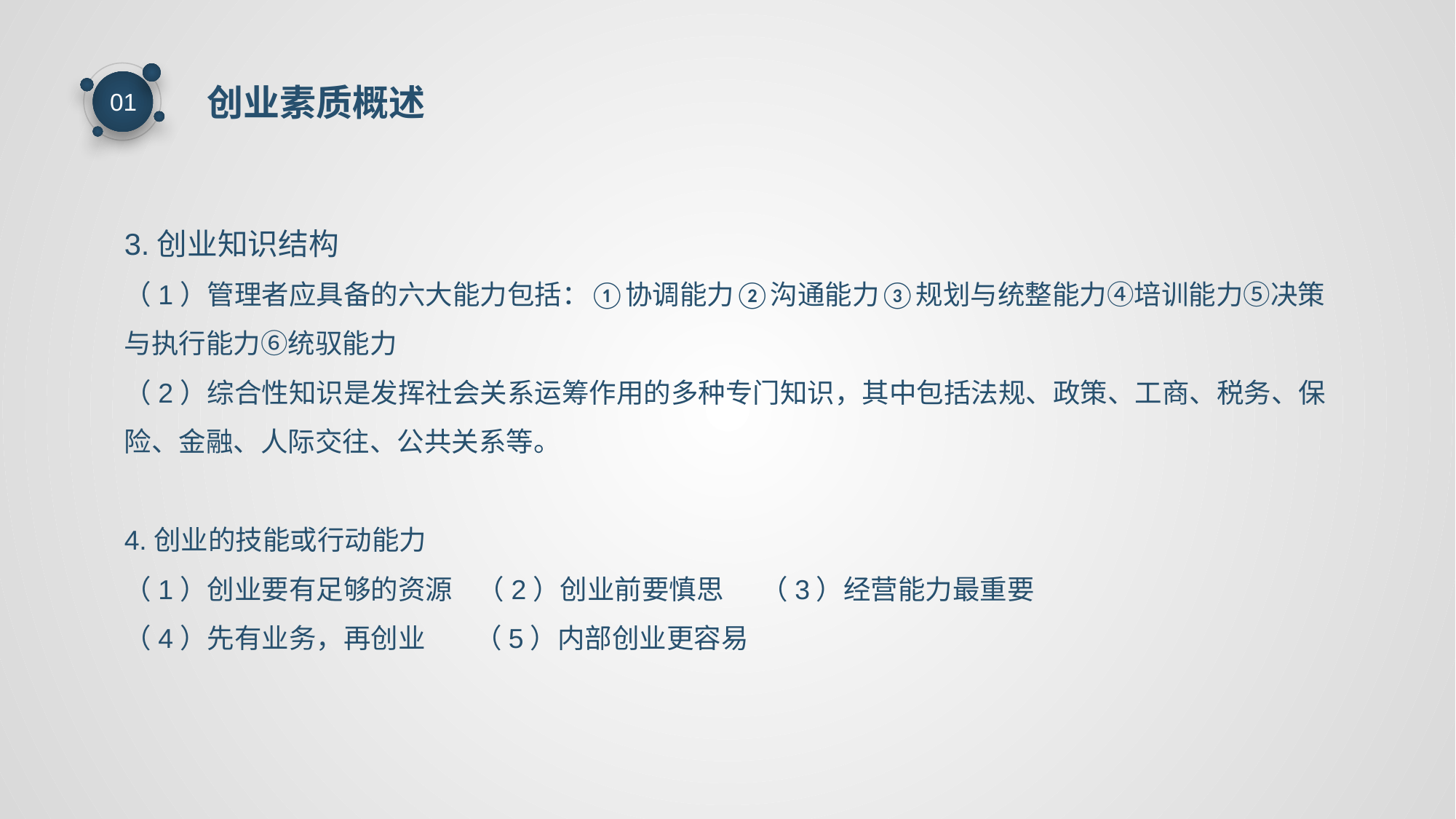

创业素质概述
01
3.创业知识结构
（1）管理者应具备的六大能力包括：①协调能力②沟通能力③规划与统整能力④培训能力⑤决策与执行能力⑥统驭能力
（2）综合性知识是发挥社会关系运筹作用的多种专门知识，其中包括法规、政策、工商、税务、保险、金融、人际交往、公共关系等。

4.创业的技能或行动能力
（1）创业要有足够的资源    （2）创业前要慎思      （3）经营能力最重要
（4）先有业务，再创业        （5）内部创业更容易